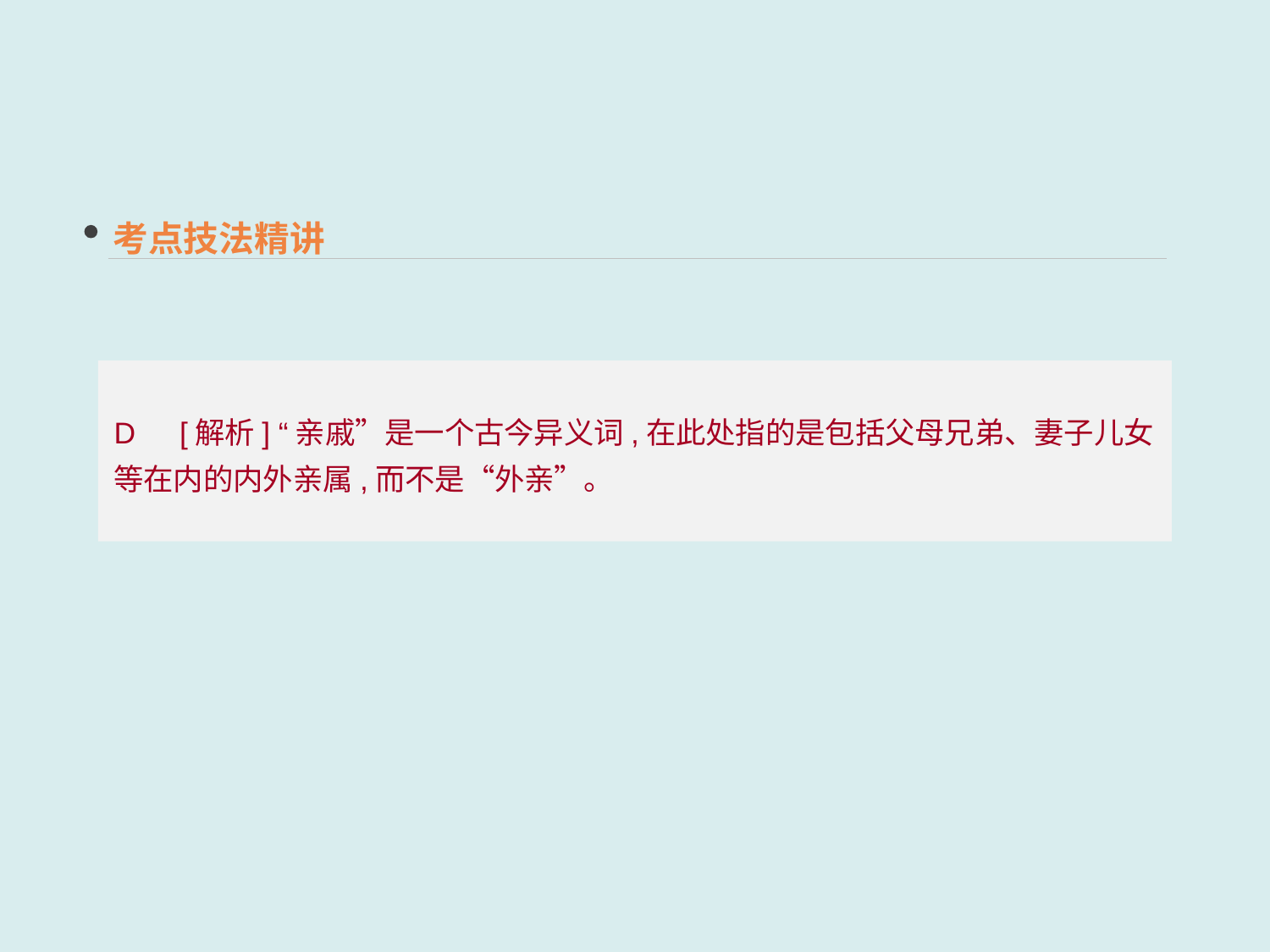

考点技法精讲

D　[解析] “亲戚”是一个古今异义词,在此处指的是包括父母兄弟、妻子儿女等在内的内外亲属,而不是“外亲”。